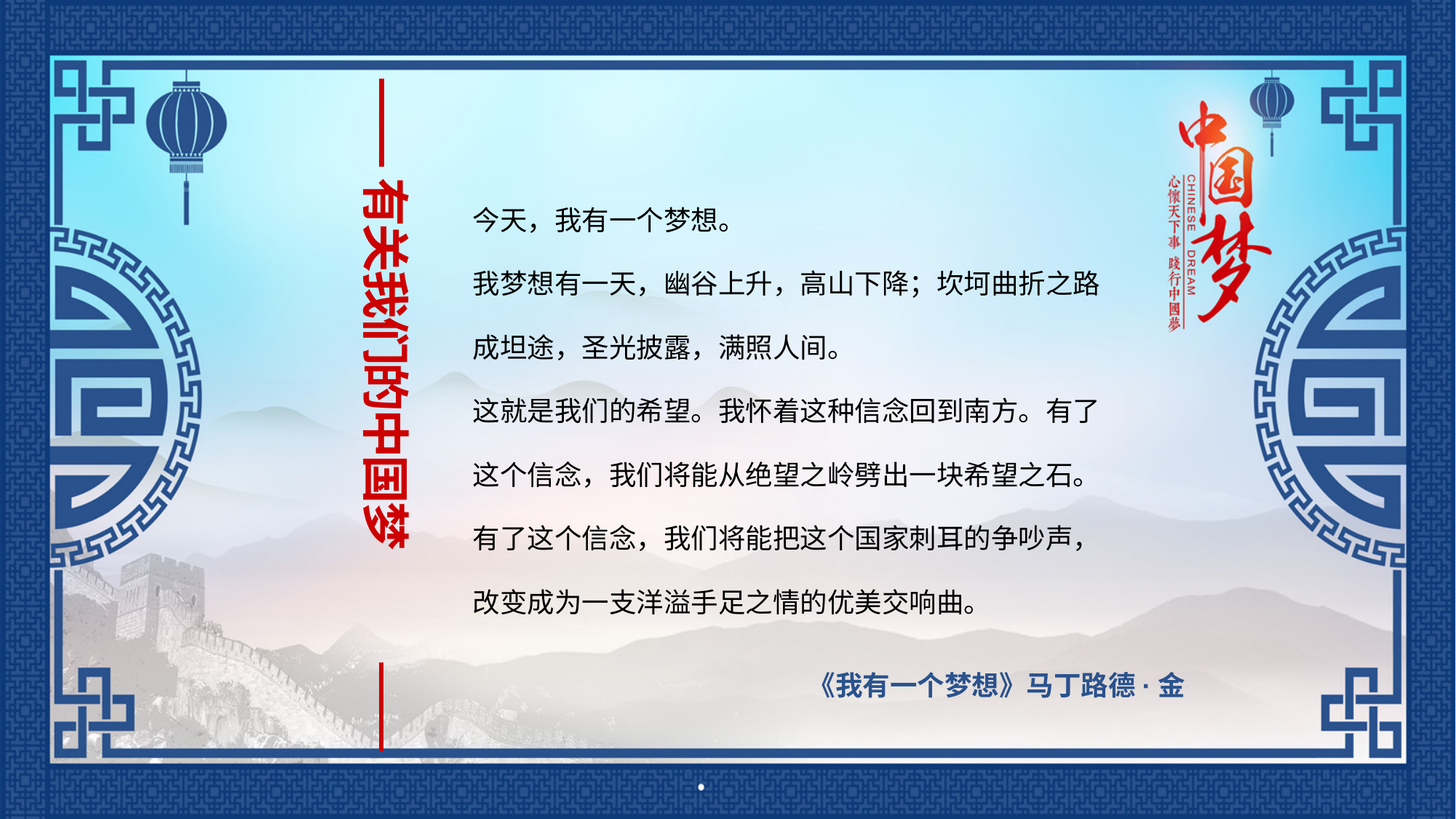

今天，我有一个梦想。
我梦想有一天，幽谷上升，高山下降；坎坷曲折之路成坦途，圣光披露，满照人间。
这就是我们的希望。我怀着这种信念回到南方。有了这个信念，我们将能从绝望之岭劈出一块希望之石。有了这个信念，我们将能把这个国家刺耳的争吵声，改变成为一支洋溢手足之情的优美交响曲。
有关我们的中国梦
《我有一个梦想》马丁路德·金